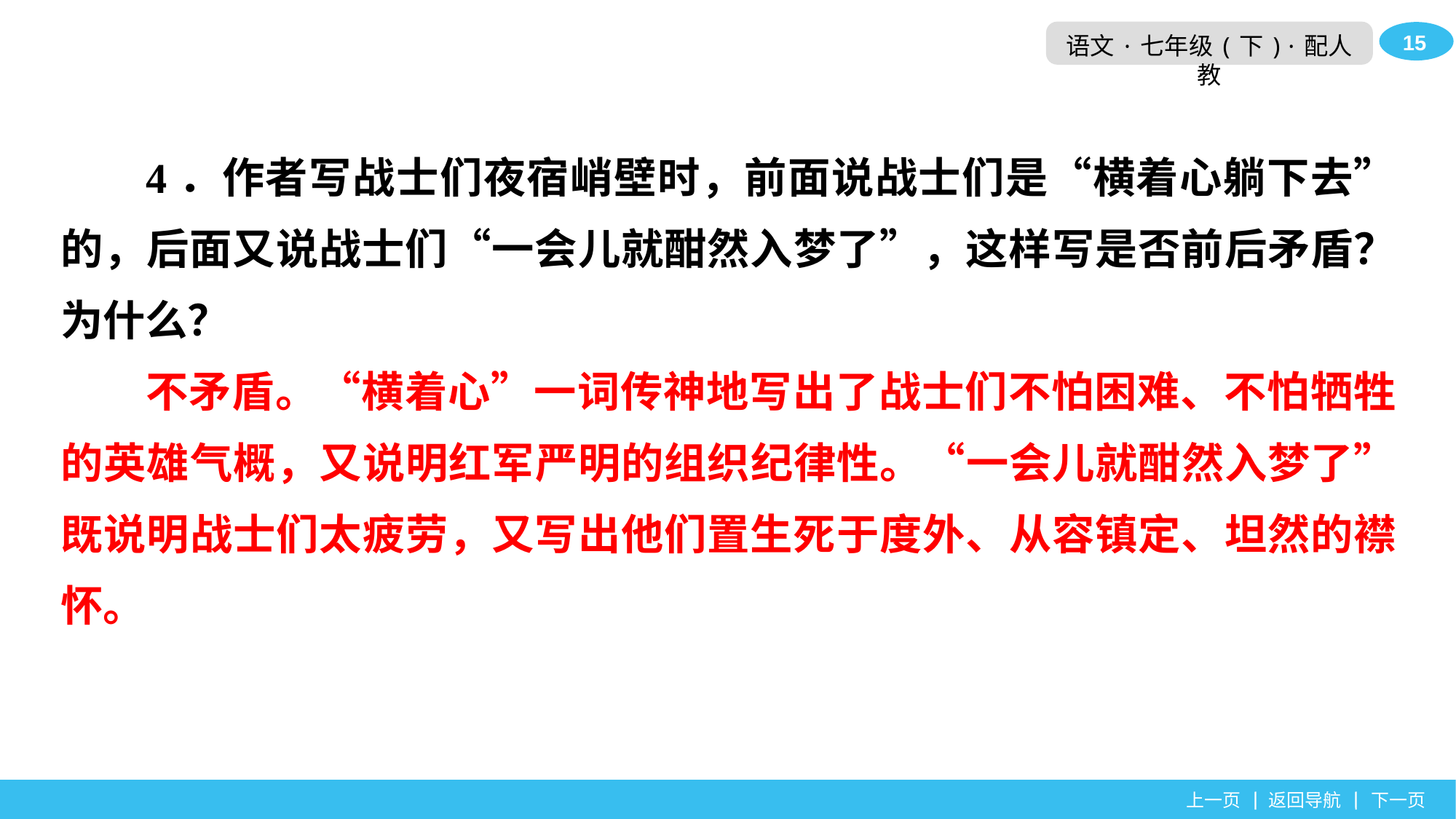

4．作者写战士们夜宿峭壁时，前面说战士们是“横着心躺下去”的，后面又说战士们“一会儿就酣然入梦了”，这样写是否前后矛盾？为什么？
不矛盾。“横着心”一词传神地写出了战士们不怕困难、不怕牺牲的英雄气概，又说明红军严明的组织纪律性。“一会儿就酣然入梦了”既说明战士们太疲劳，又写出他们置生死于度外、从容镇定、坦然的襟怀。